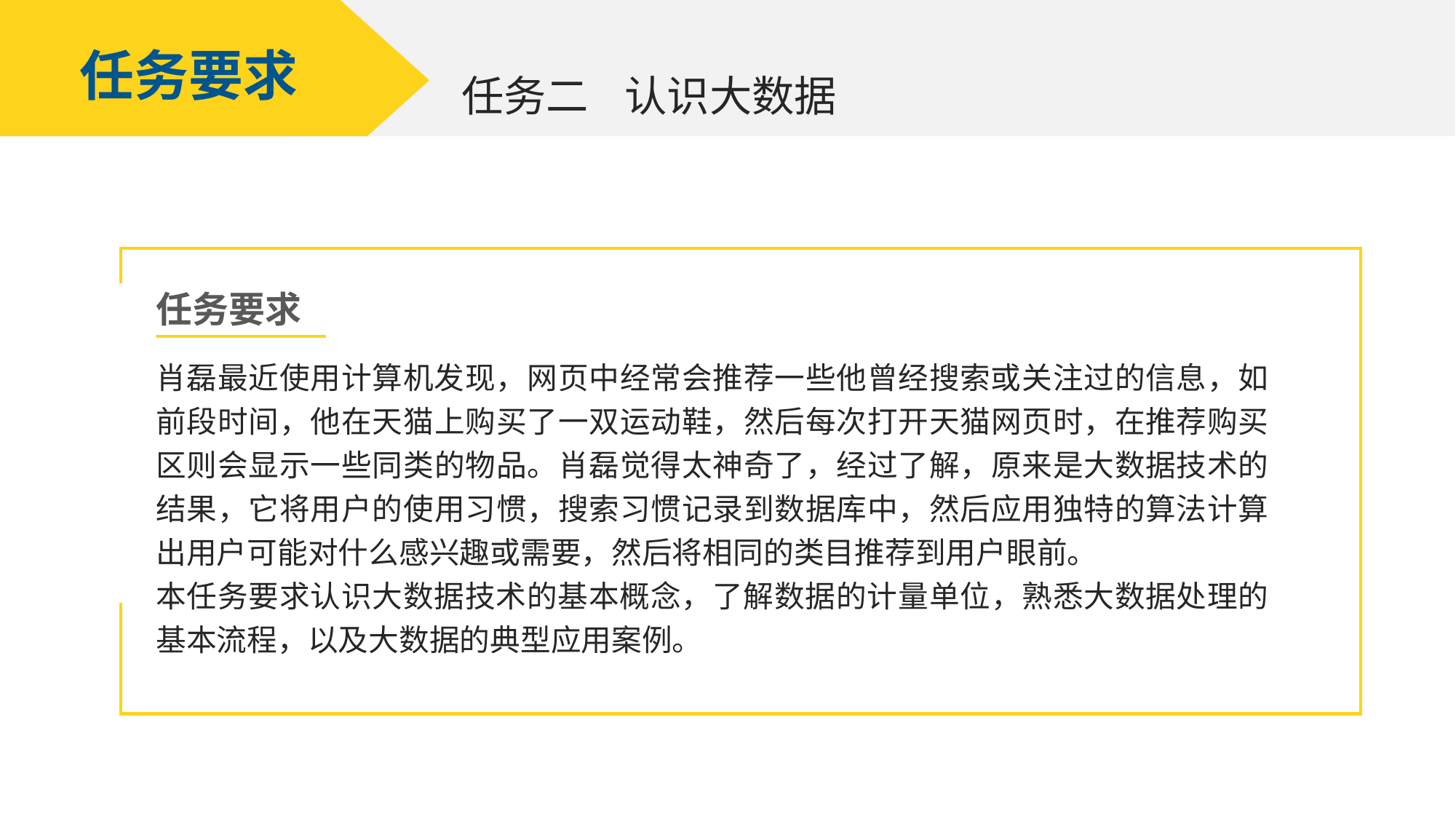

任务要求
认识大数据
任务二

任务要求

肖磊最近使用计算机发现，网页中经常会推荐一些他曾经搜索或关注过的信息，如前段时间，他在天猫上购买了一双运动鞋，然后每次打开天猫网页时，在推荐购买区则会显示一些同类的物品。肖磊觉得太神奇了，经过了解，原来是大数据技术的结果，它将用户的使用习惯，搜索习惯记录到数据库中，然后应用独特的算法计算出用户可能对什么感兴趣或需要，然后将相同的类目推荐到用户眼前。
本任务要求认识大数据技术的基本概念，了解数据的计量单位，熟悉大数据处理的基本流程，以及大数据的典型应用案例。